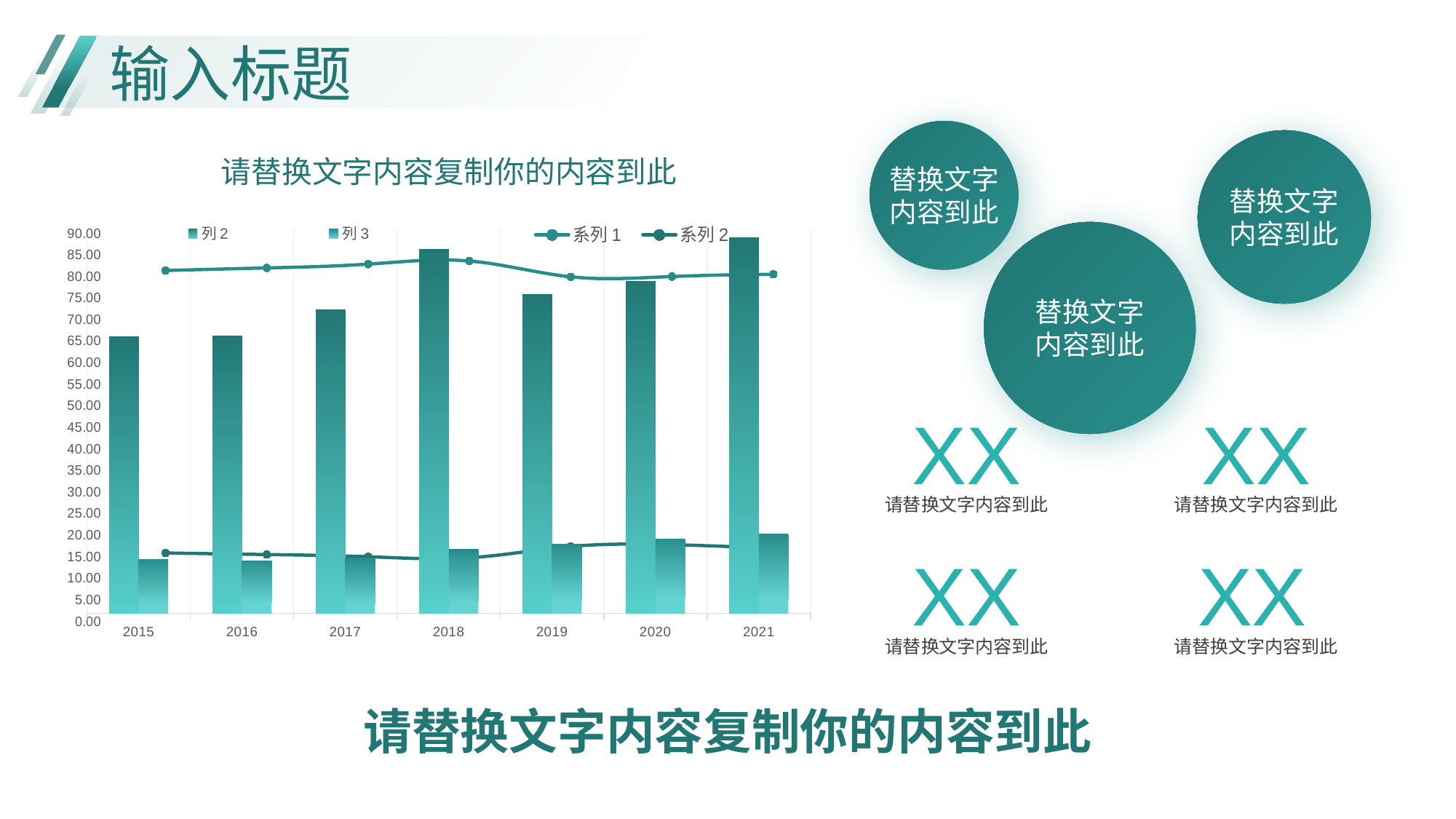

输入标题

替换文字内容到此

替换文字
内容到此
请替换文字内容复制你的内容到此

### Chart

| Category | 系列1 | 系列2 |
|---|---|---|
| 2015 | 81.43987212814086 | 15.874311583072537 |
| 2016 | 82.03426422058246 | 15.514062457416127 |
| 2017 | 82.9136052326448 | 15.005560077429736 |
| 2018 | 83.63935924007023 | 14.767343295986132 |
| 2019 | 79.97061385239431 | 17.39098938798793 |
| 2020 | 80.03934061011394 | 17.802095021864222 |
| 2021 | 80.55230773910534 | 16.958380576653756 |

### Chart

| Category | 列2 | 列3 |
|---|---|---|
| 2015 | 31.65 | 6.17 |
| 2016 | 31.69 | 5.99 |
| 2017 | 34.71 | 6.28 |
| 2018 | 41.62 | 7.35 |
| 2019 | 36.44 | 7.92 |
| 2020 | 37.97 | 8.44 |
| 2021 | 42.99 | 9.05 |
替换文字
内容到此
XX
请替换文字内容到此
XX
请替换文字内容到此
XX
请替换文字内容到此
XX
请替换文字内容到此
请替换文字内容复制你的内容到此